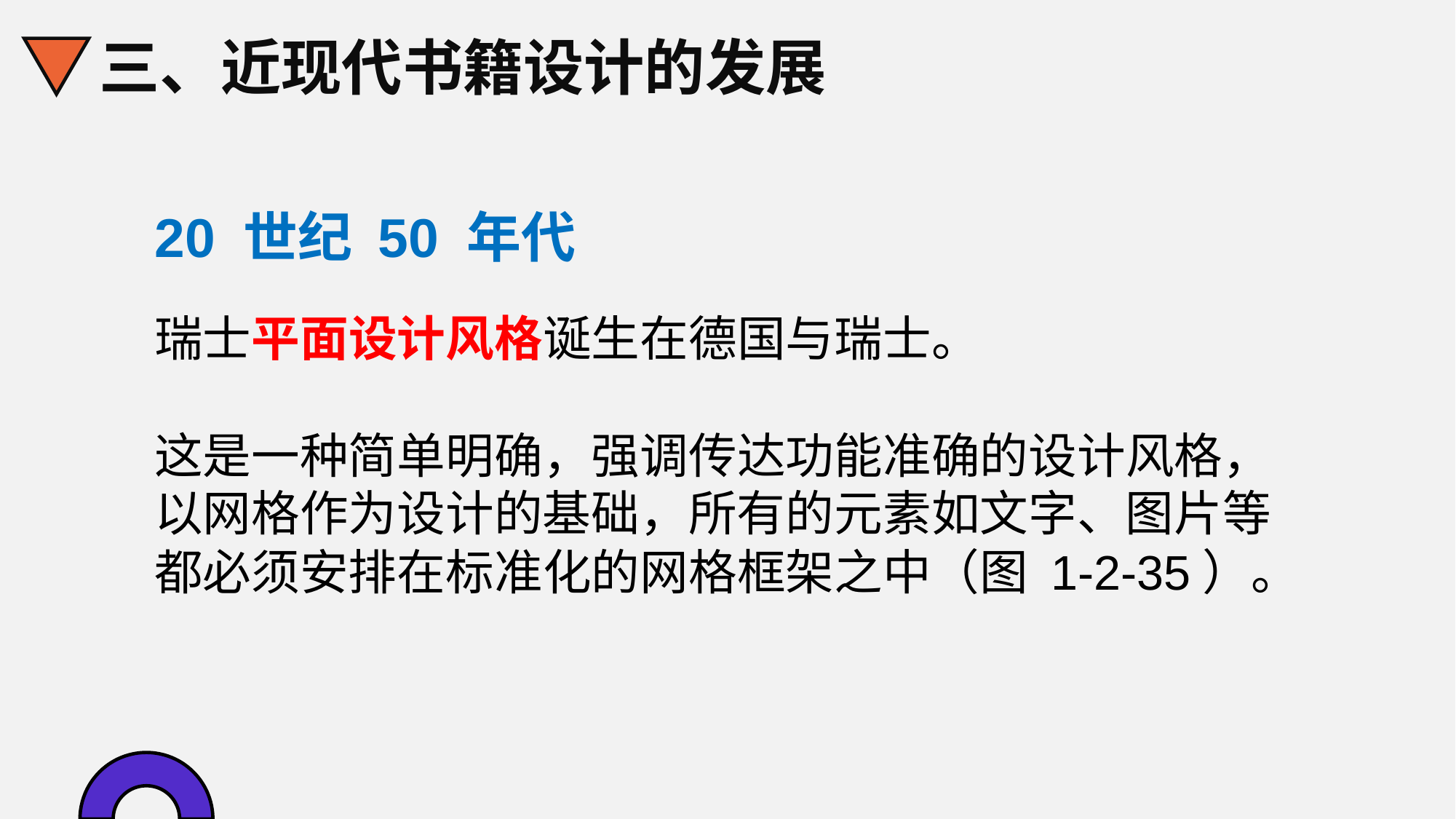

三、近现代书籍设计的发展

20 世纪 50 年代
瑞士平面设计风格诞生在德国与瑞士。
这是一种简单明确，强调传达功能准确的设计风格，以网格作为设计的基础，所有的元素如文字、图片等都必须安排在标准化的网格框架之中（图 1-2-35）。